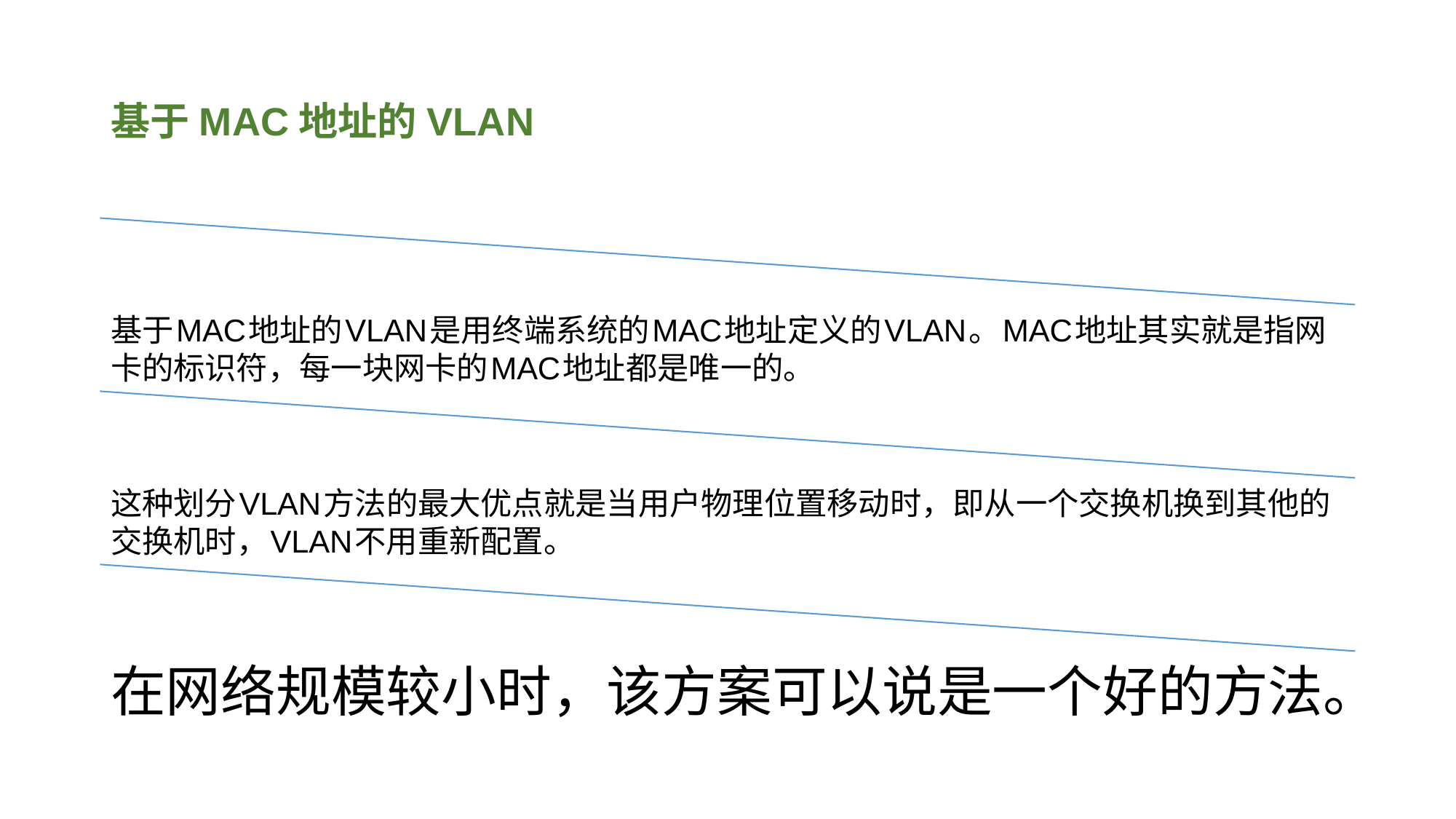

# 基于MAC地址的VLAN
基于MAC地址的VLAN是用终端系统的MAC地址定义的VLAN。MAC地址其实就是指网卡的标识符，每一块网卡的MAC地址都是唯一的。
这种划分VLAN方法的最大优点就是当用户物理位置移动时，即从一个交换机换到其他的交换机时，VLAN不用重新配置。
在网络规模较小时，该方案可以说是一个好的方法。